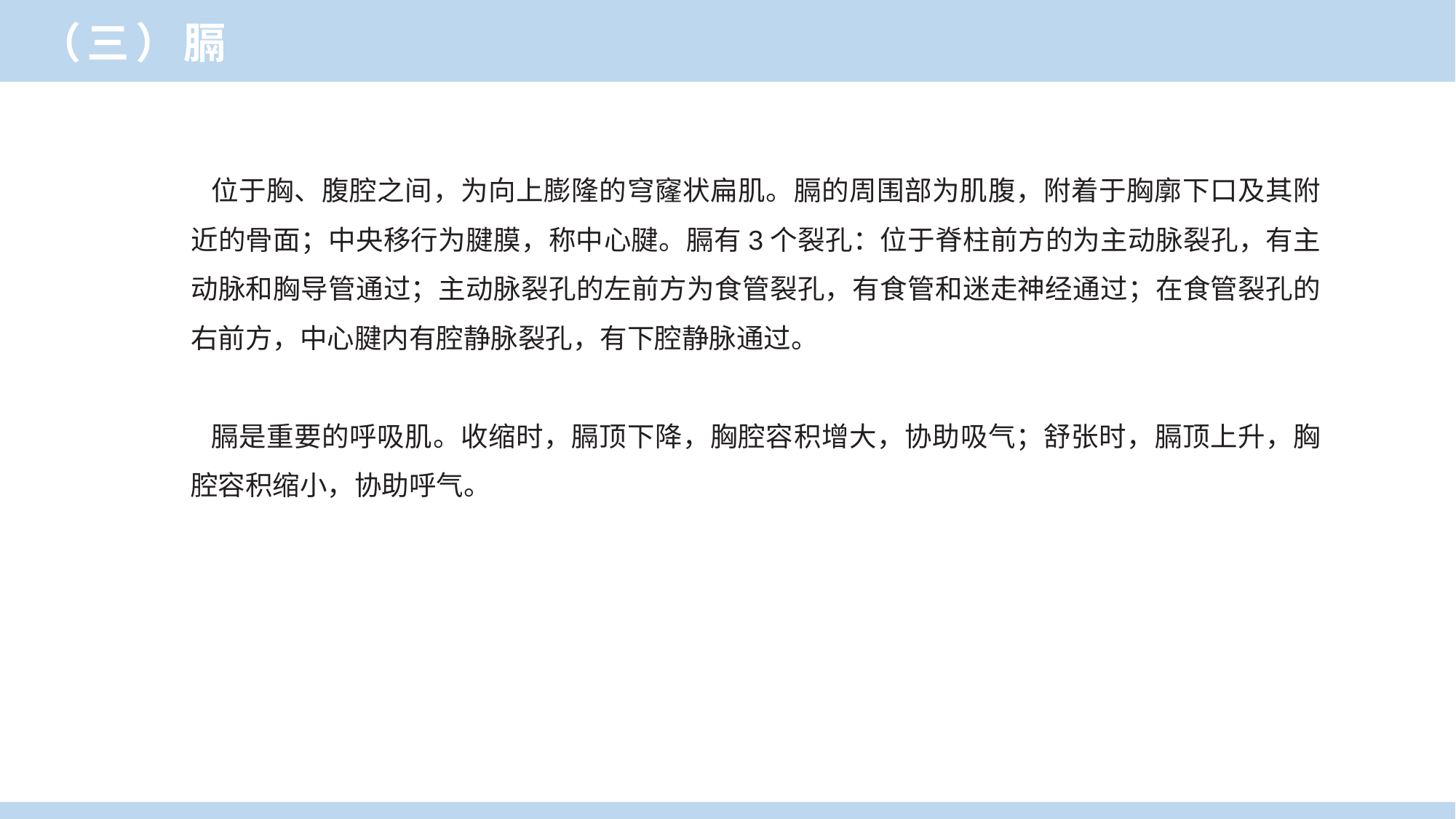

（三）膈

  位于胸、腹腔之间，为向上膨隆的穹窿状扁肌。膈的周围部为肌腹，附着于胸廓下口及其附近的骨面；中央移行为腱膜，称中心腱。膈有3个裂孔：位于脊柱前方的为主动脉裂孔，有主动脉和胸导管通过；主动脉裂孔的左前方为食管裂孔，有食管和迷走神经通过；在食管裂孔的右前方，中心腱内有腔静脉裂孔，有下腔静脉通过。

  膈是重要的呼吸肌。收缩时，膈顶下降，胸腔容积增大，协助吸气；舒张时，膈顶上升，胸腔容积缩小，协助呼气。